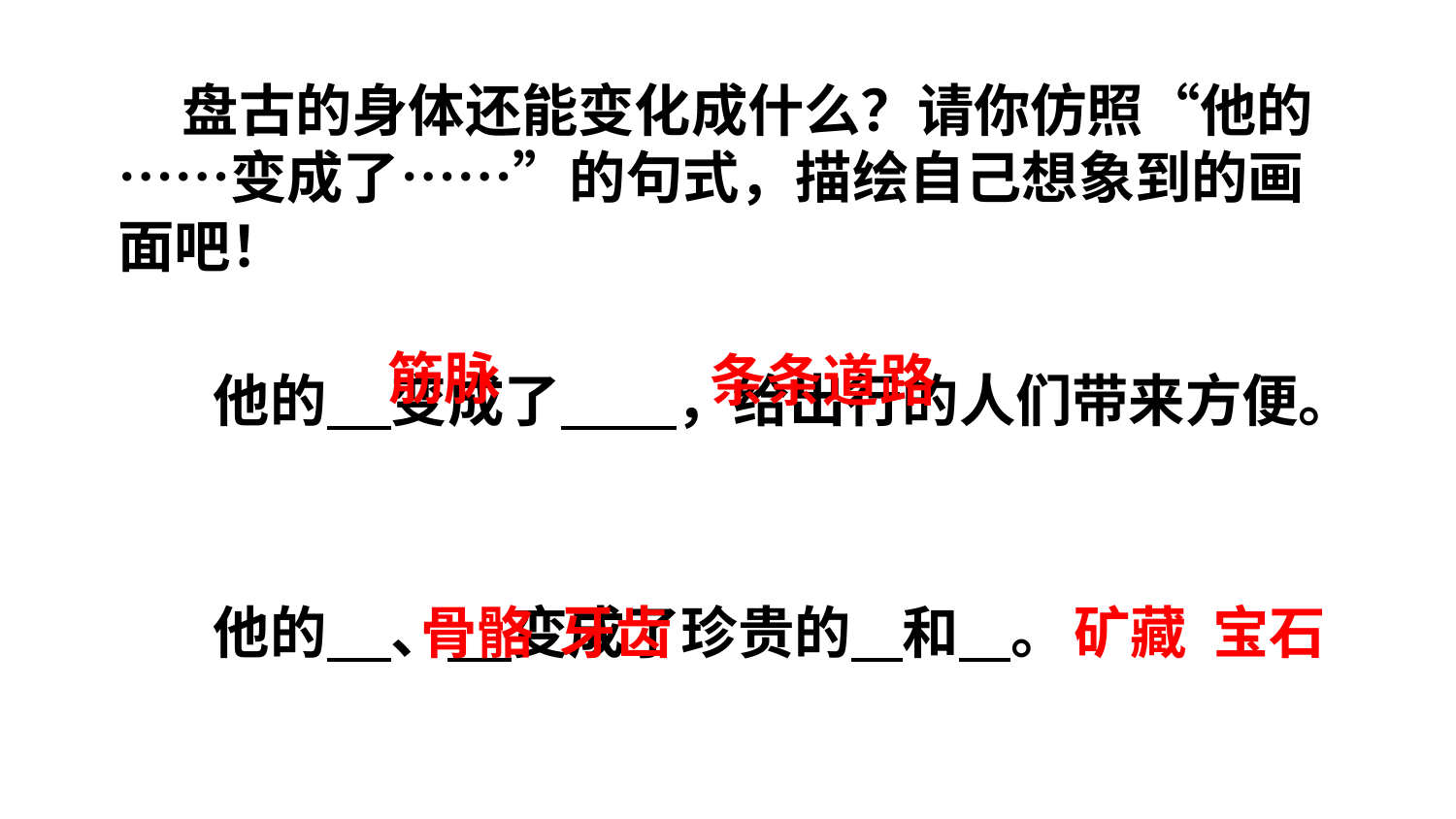

盘古的身体还能变化成什么？请你仿照“他的……变成了……”的句式，描绘自己想象到的画面吧！
筋脉
条条道路
    他的     变成了         ，给出行的人们带来方便。
    他的     、     变成了珍贵的    和    。
骨骼  牙齿
矿藏  宝石